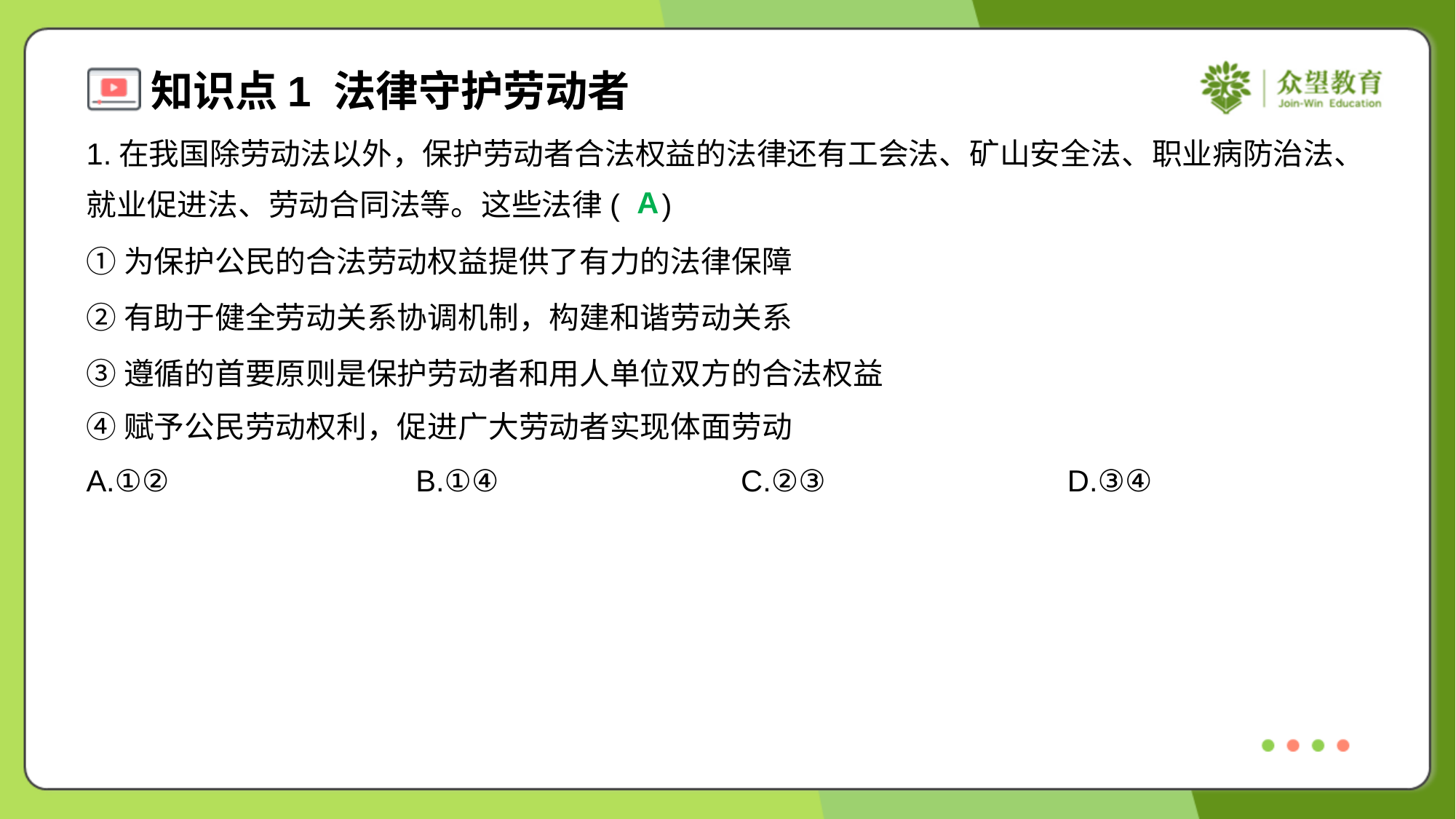

1.在我国除劳动法以外，保护劳动者合法权益的法律还有工会法、矿山安全法、职业病防治法、
就业促进法、劳动合同法等。这些法律(     )
A
①为保护公民的合法劳动权益提供了有力的法律保障
②有助于健全劳动关系协调机制，构建和谐劳动关系
③遵循的首要原则是保护劳动者和用人单位双方的合法权益
④赋予公民劳动权利，促进广大劳动者实现体面劳动
A.①②	B.①④	C.②③	D.③④